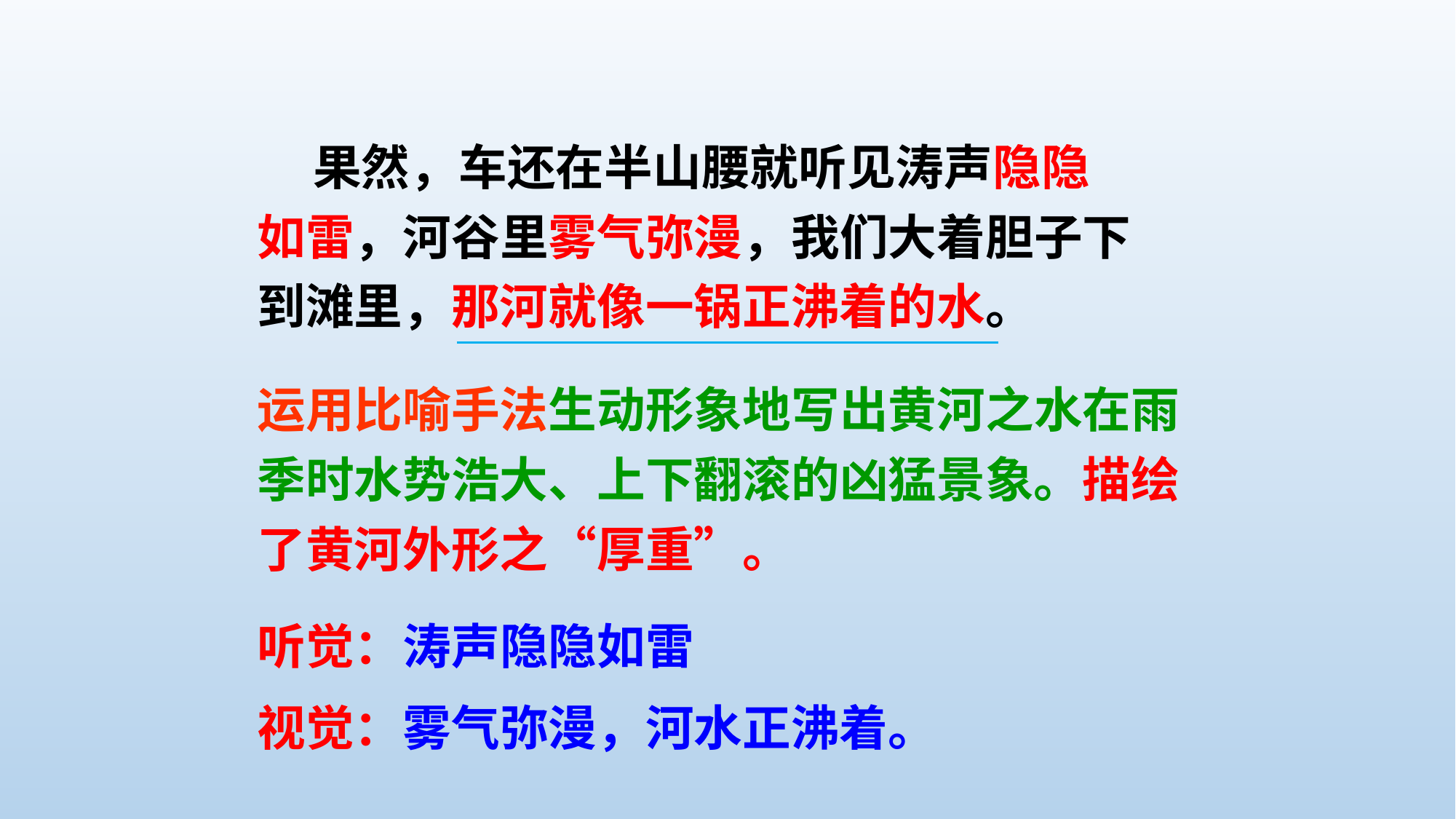

果然，车还在半山腰就听见涛声隐隐如雷，河谷里雾气弥漫，我们大着胆子下到滩里，那河就像一锅正沸着的水。
运用比喻手法生动形象地写出黄河之水在雨季时水势浩大、上下翻滚的凶猛景象。描绘了黄河外形之“厚重”。
听觉：涛声隐隐如雷
视觉：雾气弥漫，河水正沸着。